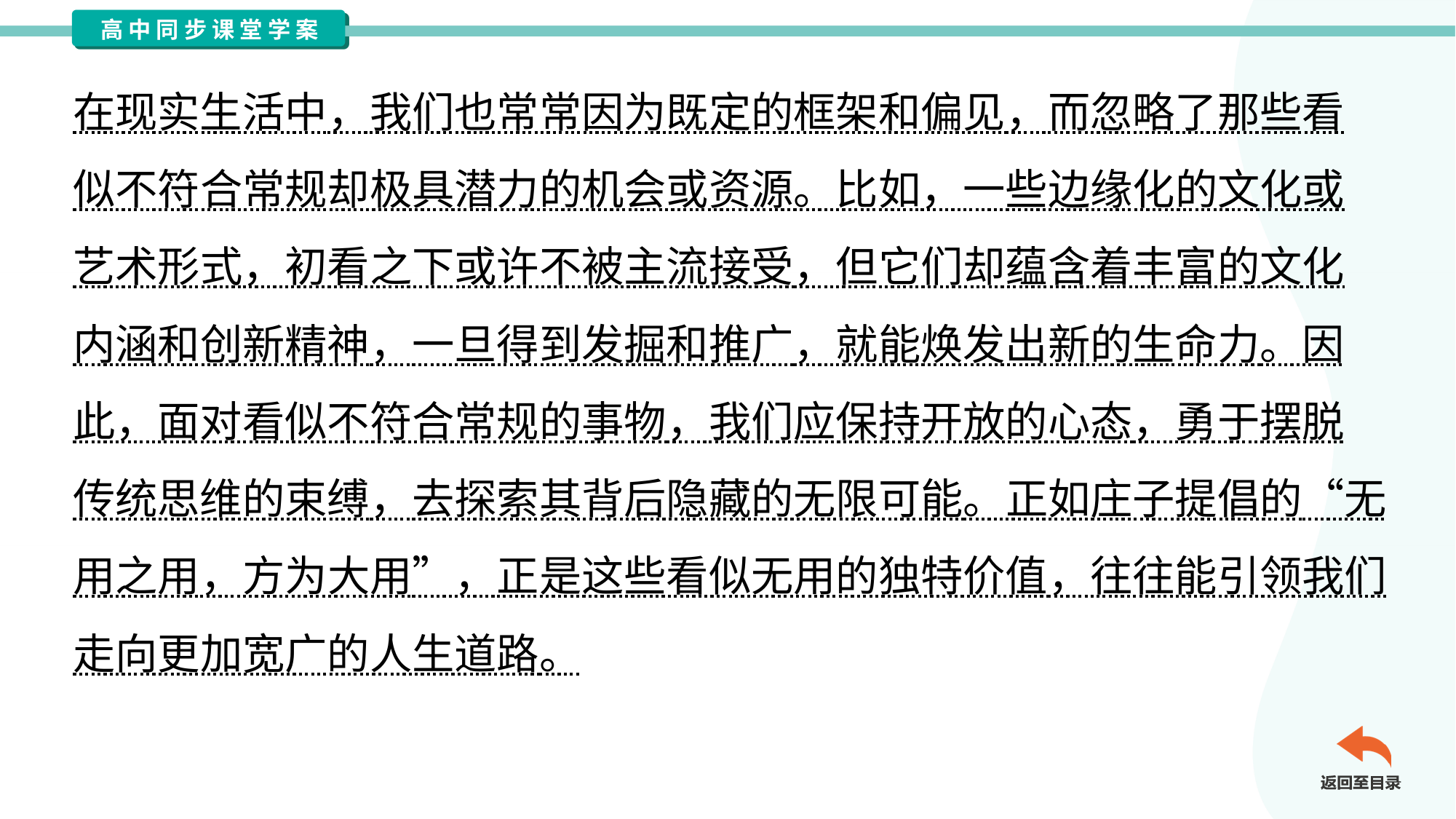

在现实生活中，我们也常常因为既定的框架和偏见，而忽略了那些看
似不符合常规却极具潜力的机会或资源。比如，一些边缘化的文化或
艺术形式，初看之下或许不被主流接受，但它们却蕴含着丰富的文化
内涵和创新精神，一旦得到发掘和推广，就能焕发出新的生命力。因
此，面对看似不符合常规的事物，我们应保持开放的心态，勇于摆脱
传统思维的束缚，去探索其背后隐藏的无限可能。正如庄子提倡的“无
用之用，方为大用”，正是这些看似无用的独特价值，往往能引领我们
走向更加宽广的人生道路。